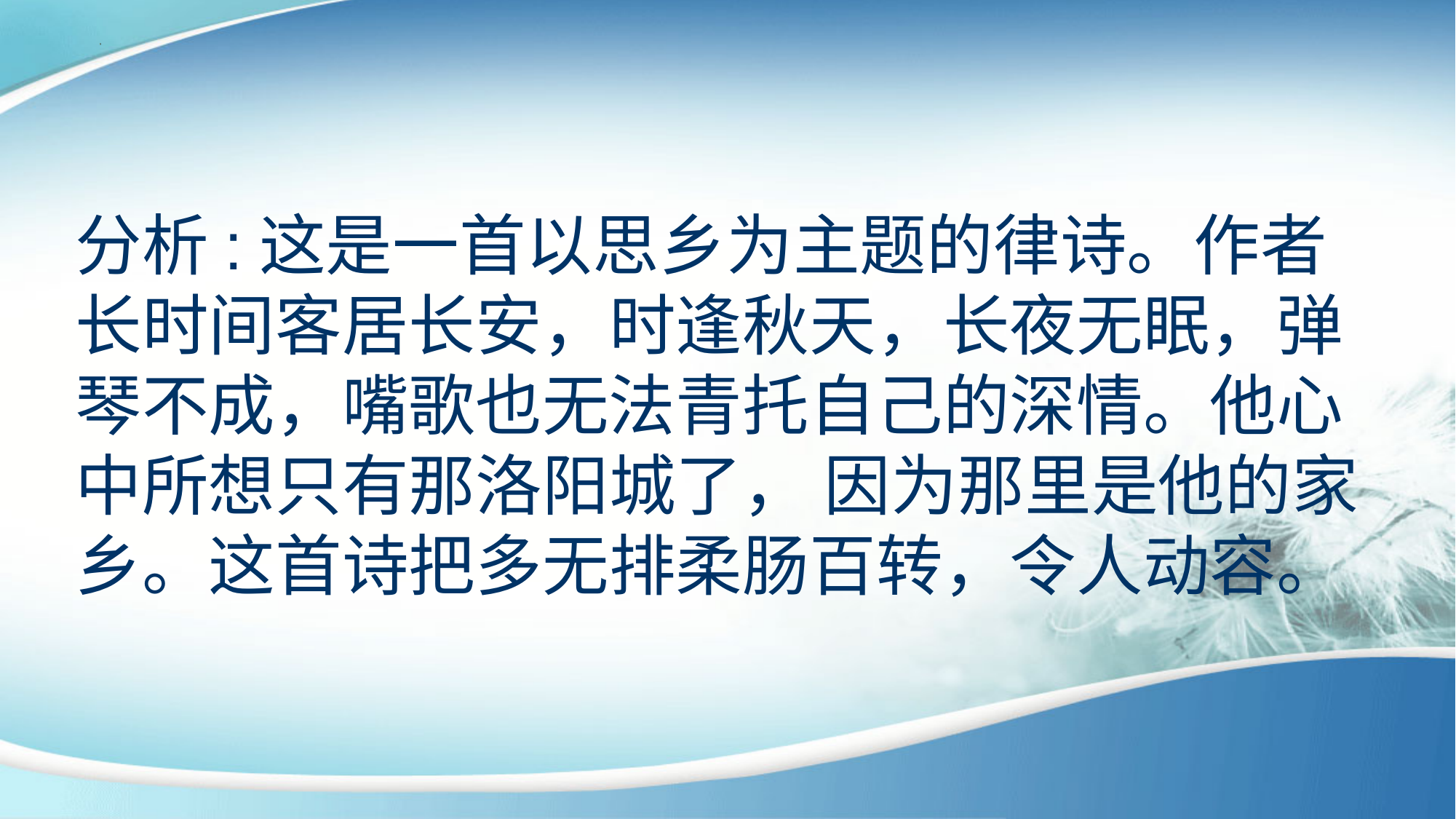

分析:这是一首以思乡为主题的律诗。作者长时间客居长安，时逢秋天，长夜无眠，弹琴不成，嘴歌也无法青托自己的深情。他心中所想只有那洛阳城了， 因为那里是他的家乡。这首诗把多无排柔肠百转，令人动容。